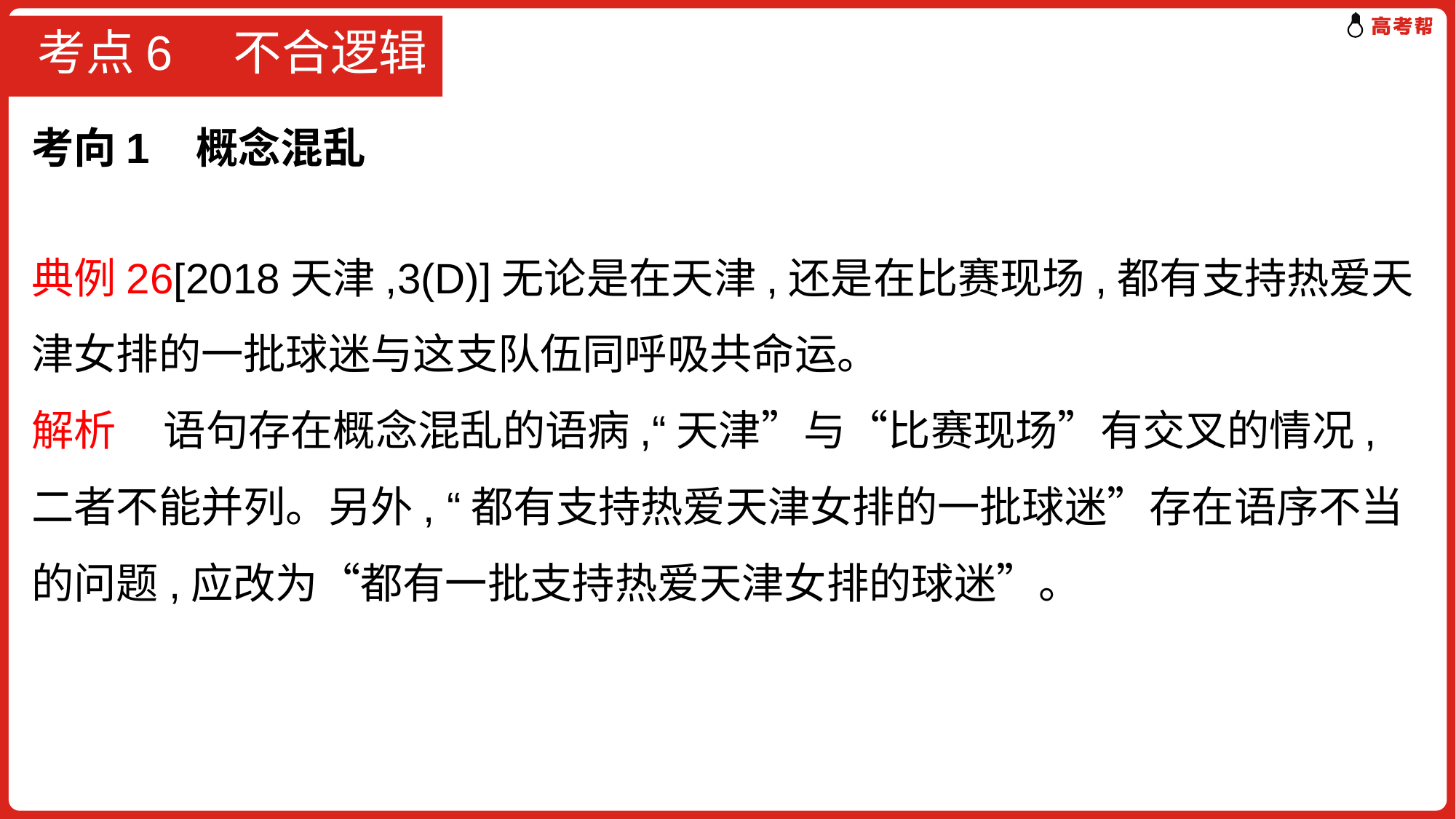

# 考点6　不合逻辑
考向1   概念混乱
典例26[2018天津,3(D)]无论是在天津,还是在比赛现场,都有支持热爱天津女排的一批球迷与这支队伍同呼吸共命运。
解析     语句存在概念混乱的语病,“天津”与“比赛现场”有交叉的情况,二者不能并列。另外, “都有支持热爱天津女排的一批球迷”存在语序不当的问题,应改为“都有一批支持热爱天津女排的球迷”。